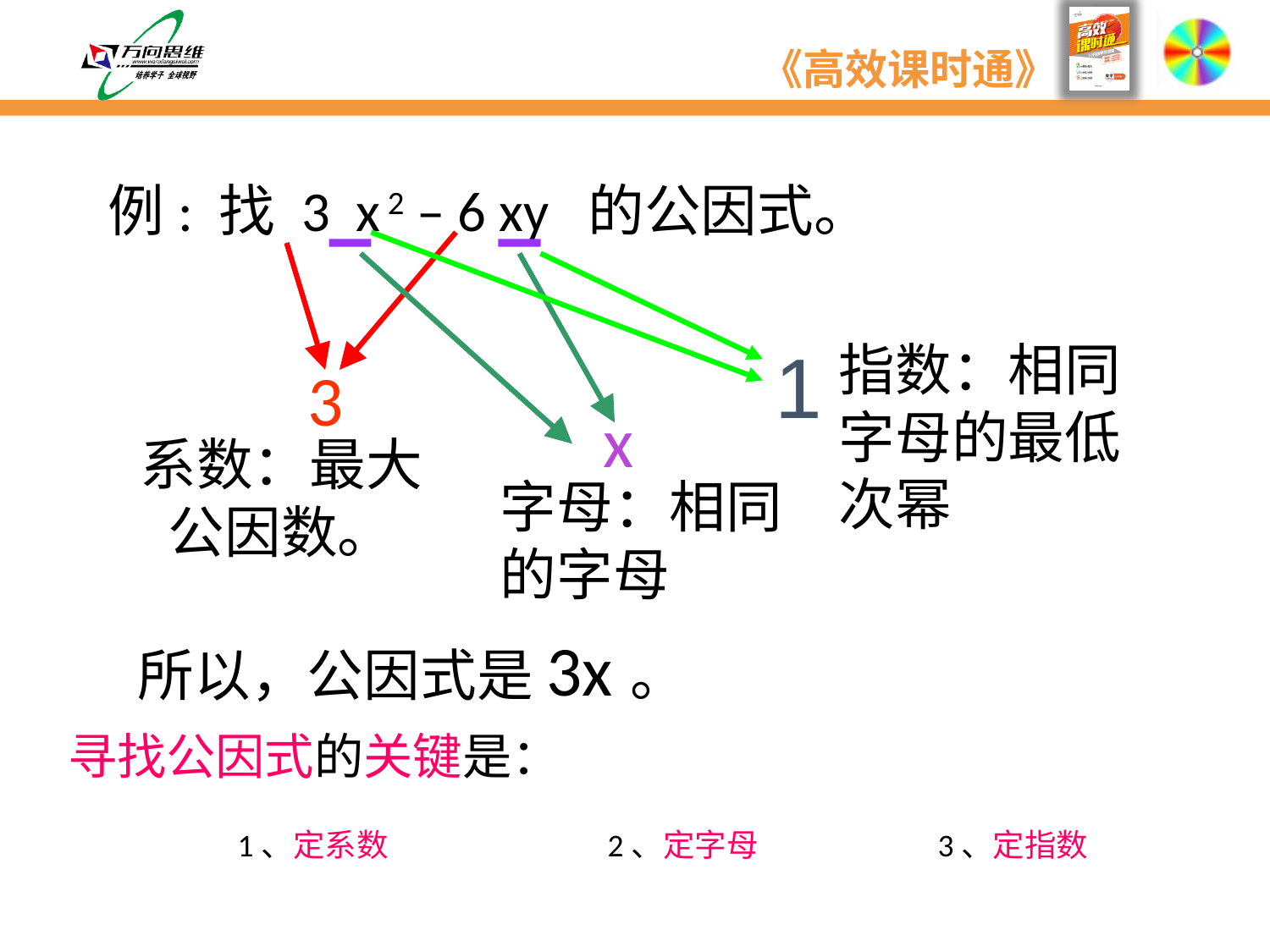

例: 找 3  x 2 – 6 xy  的公因式。

1
指数：相同字母的最低次幂
3
x
系数：最大
公因数。
字母：相同的字母

所以，公因式是3x。
寻找公因式的关键是：
1、定系数
2、定字母
3、定指数